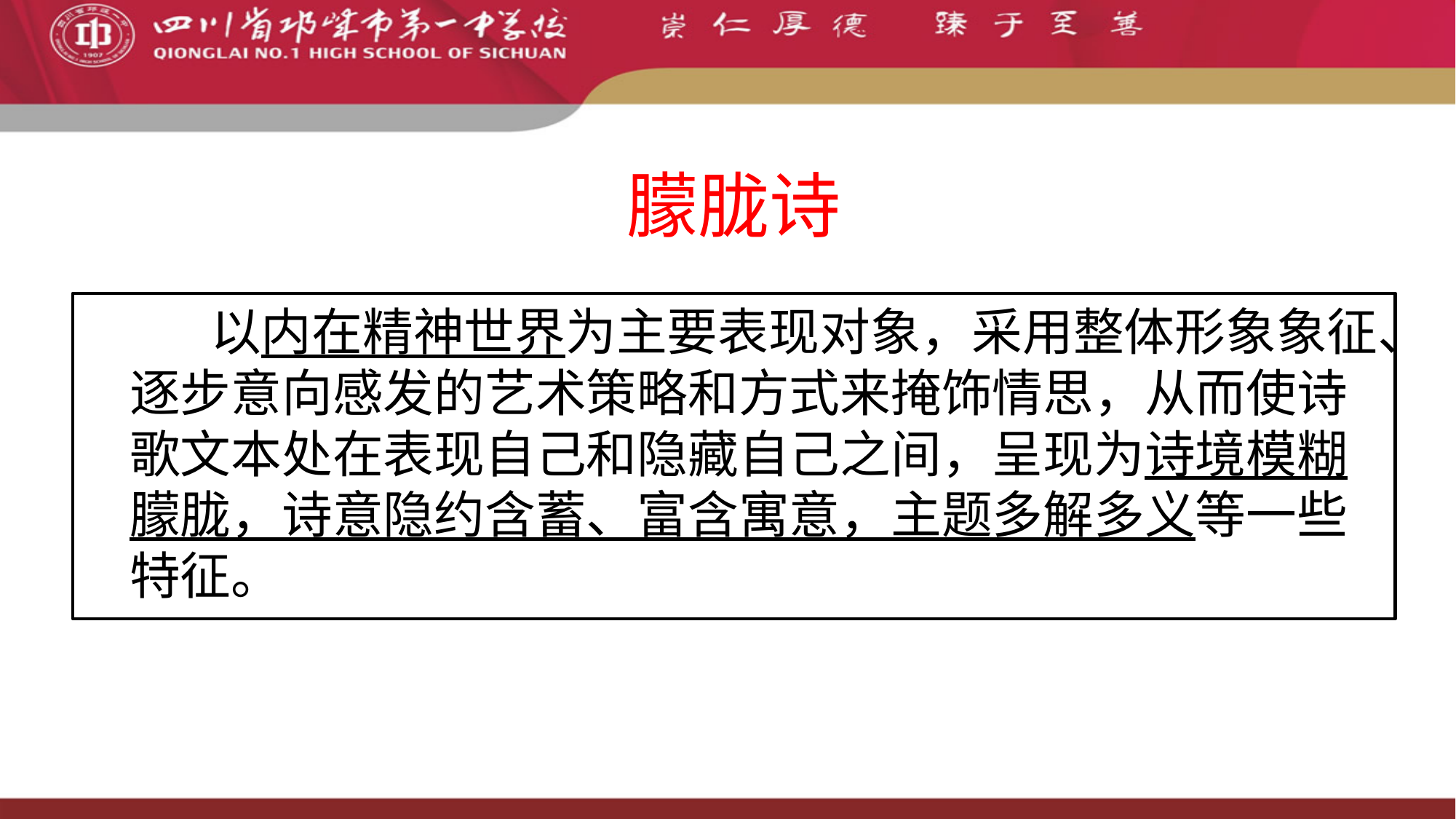

#
朦胧诗

          以内在精神世界为主要表现对象，采用整体形象象征、逐步意向感发的艺术策略和方式来掩饰情思，从而使诗歌文本处在表现自己和隐藏自己之间，呈现为诗境模糊朦胧，诗意隐约含蓄、富含寓意，主题多解多义等一些特征。